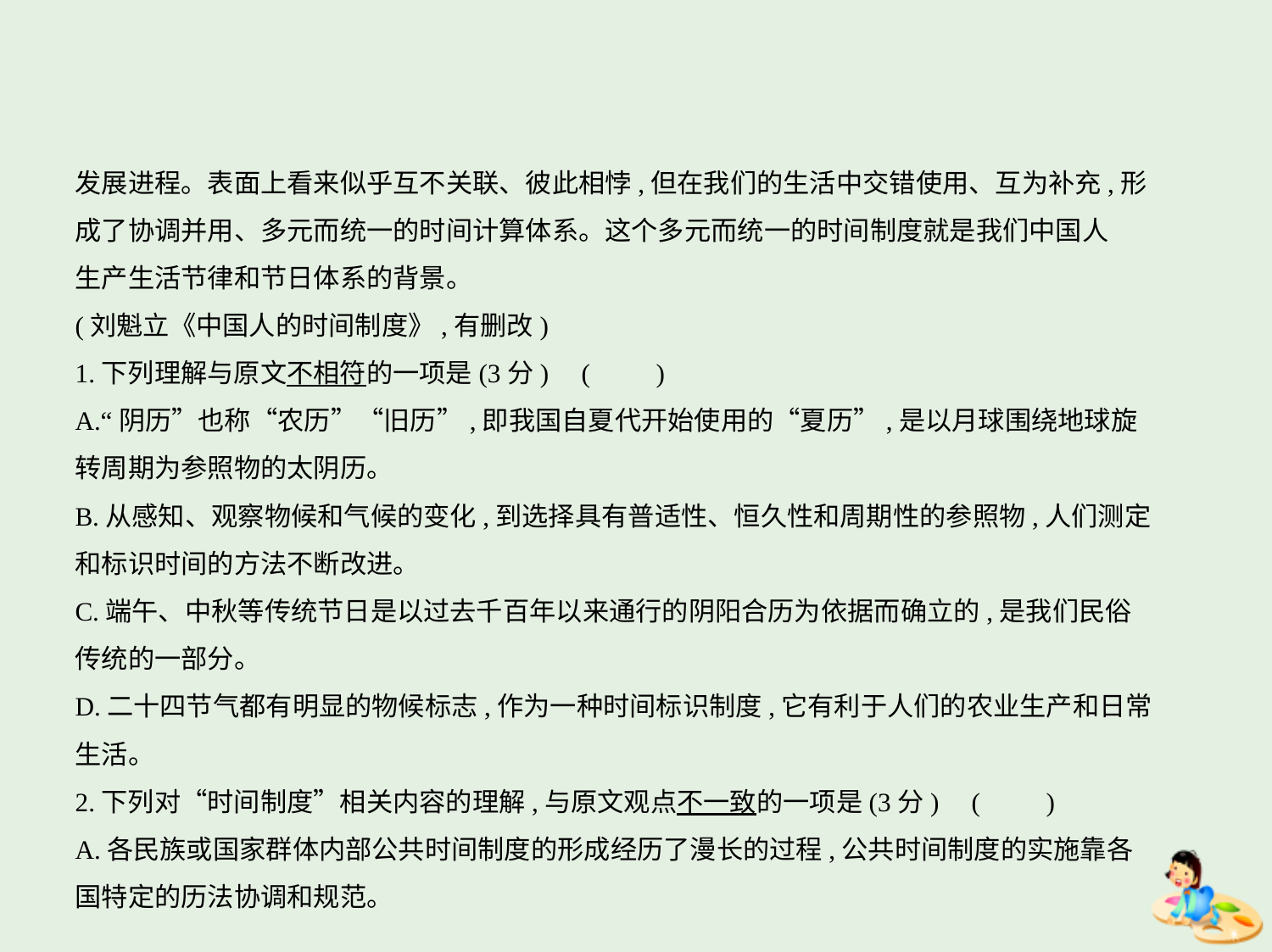

发展进程。表面上看来似乎互不关联、彼此相悖,但在我们的生活中交错使用、互为补充,形
成了协调并用、多元而统一的时间计算体系。这个多元而统一的时间制度就是我们中国人
生产生活节律和节日体系的背景。
(刘魁立《中国人的时间制度》,有删改)
1.下列理解与原文不相符的一项是(3分) (　　)
A.“阴历”也称“农历”“旧历”,即我国自夏代开始使用的“夏历”,是以月球围绕地球旋
转周期为参照物的太阴历。
B.从感知、观察物候和气候的变化,到选择具有普适性、恒久性和周期性的参照物,人们测定
和标识时间的方法不断改进。
C.端午、中秋等传统节日是以过去千百年以来通行的阴阳合历为依据而确立的,是我们民俗
传统的一部分。
D.二十四节气都有明显的物候标志,作为一种时间标识制度,它有利于人们的农业生产和日常
生活。
2.下列对“时间制度”相关内容的理解,与原文观点不一致的一项是(3分) (　　)
A.各民族或国家群体内部公共时间制度的形成经历了漫长的过程,公共时间制度的实施靠各
国特定的历法协调和规范。